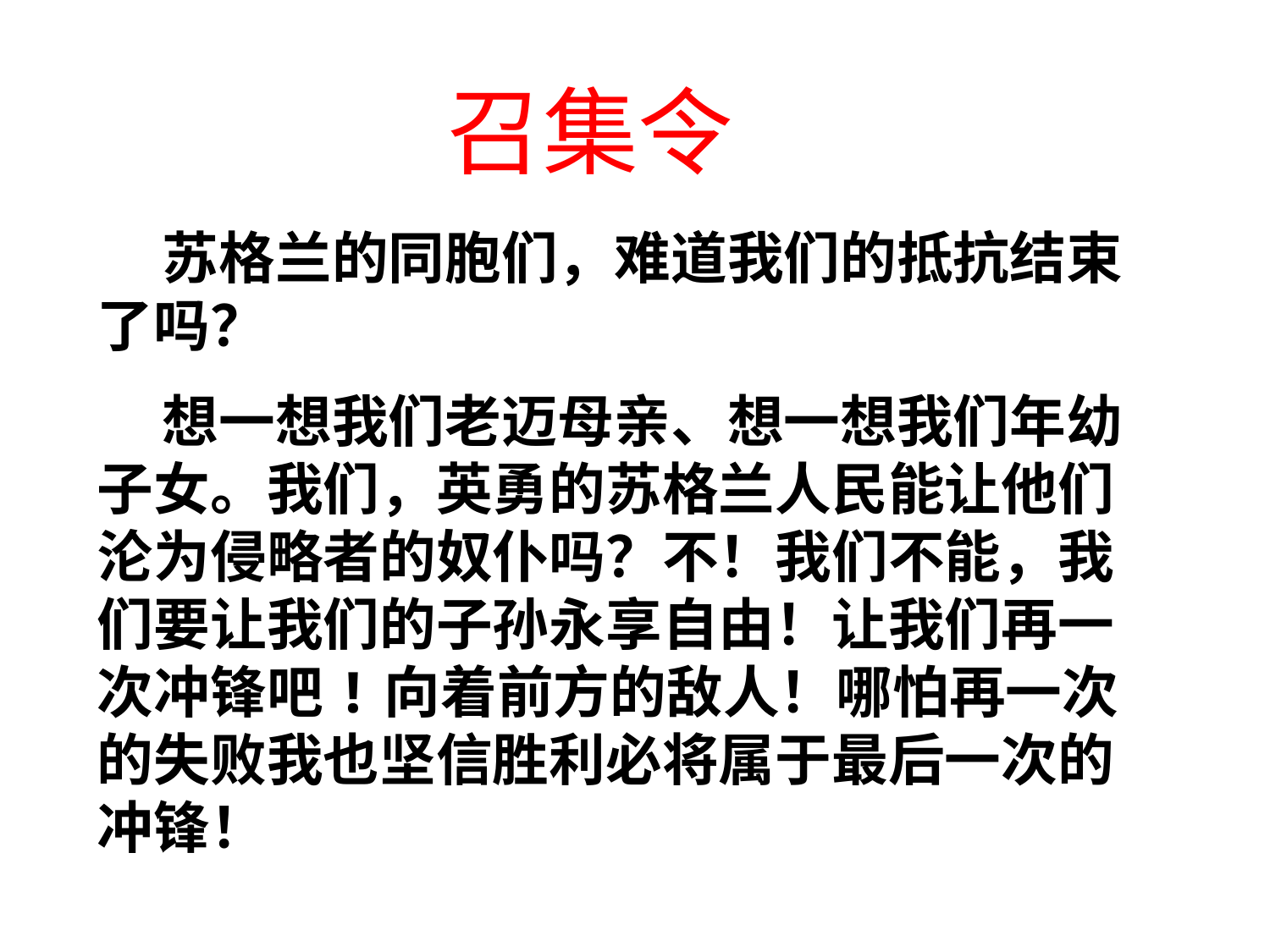

召集令
    苏格兰的同胞们，难道我们的抵抗结束了吗？
    想一想我们老迈母亲、想一想我们年幼子女。我们，英勇的苏格兰人民能让他们沦为侵略者的奴仆吗？不！我们不能，我们要让我们的子孙永享自由！让我们再一次冲锋吧!向着前方的敌人！哪怕再一次的失败我也坚信胜利必将属于最后一次的冲锋！